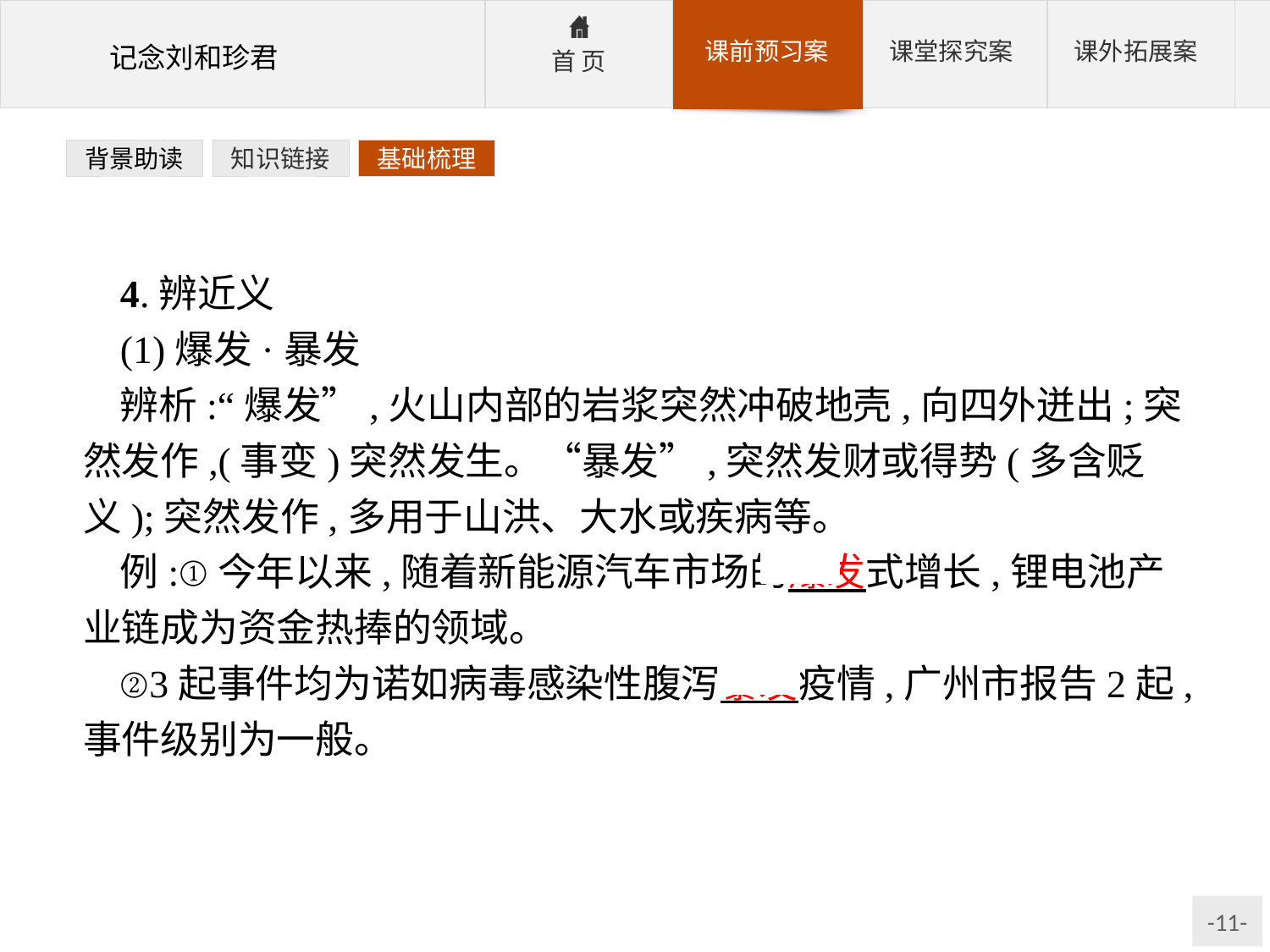

背景助读
知识链接
基础梳理
4.辨近义
(1)爆发·暴发
辨析:“爆发”,火山内部的岩浆突然冲破地壳,向四外迸出;突然发作,(事变)突然发生。“暴发”,突然发财或得势(多含贬义);突然发作,多用于山洪、大水或疾病等。
例:①今年以来,随着新能源汽车市场的爆发式增长,锂电池产业链成为资金热捧的领域。
②3起事件均为诺如病毒感染性腹泻暴发疫情,广州市报告2起,事件级别为一般。